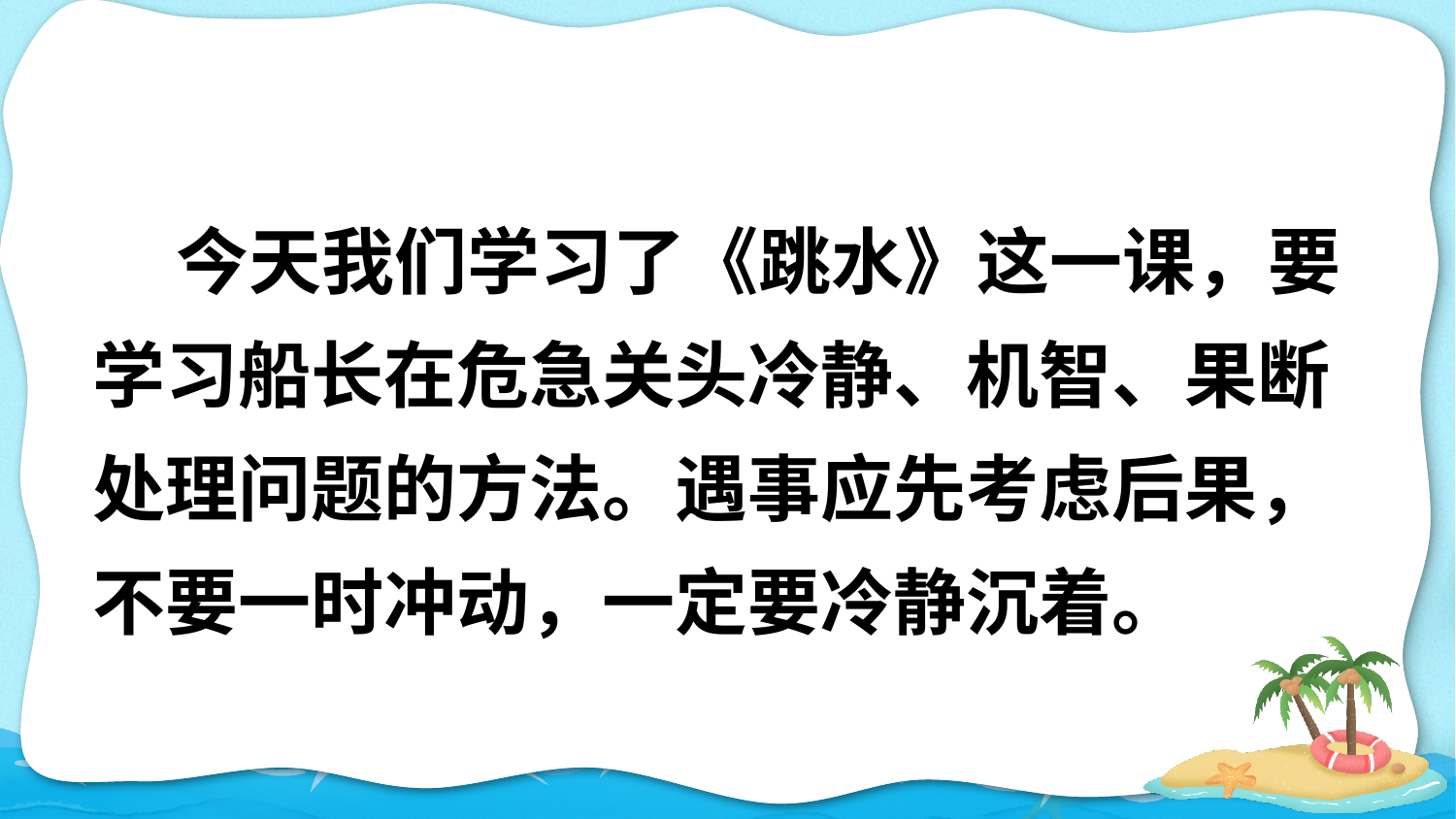

今天我们学习了《跳水》这一课，要学习船长在危急关头冷静、机智、果断处理问题的方法。遇事应先考虑后果，不要一时冲动，一定要冷静沉着。